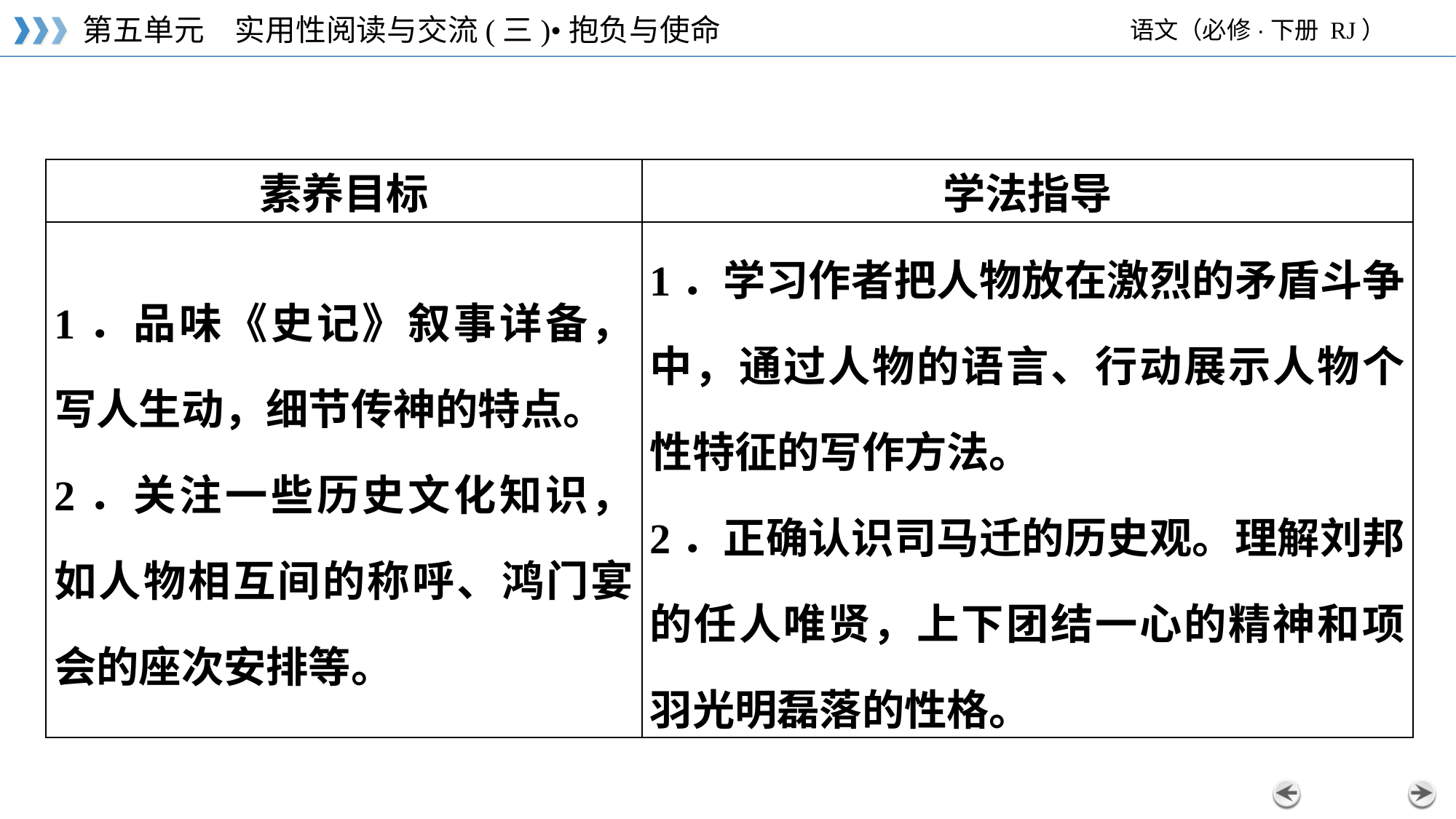

| 素养目标 | 学法指导 |
| --- | --- |
| 1．品味《史记》叙事详备，写人生动，细节传神的特点。 2．关注一些历史文化知识，如人物相互间的称呼、鸿门宴会的座次安排等。 | 1．学习作者把人物放在激烈的矛盾斗争中，通过人物的语言、行动展示人物个性特征的写作方法。 2．正确认识司马迁的历史观。理解刘邦的任人唯贤，上下团结一心的精神和项羽光明磊落的性格。 |